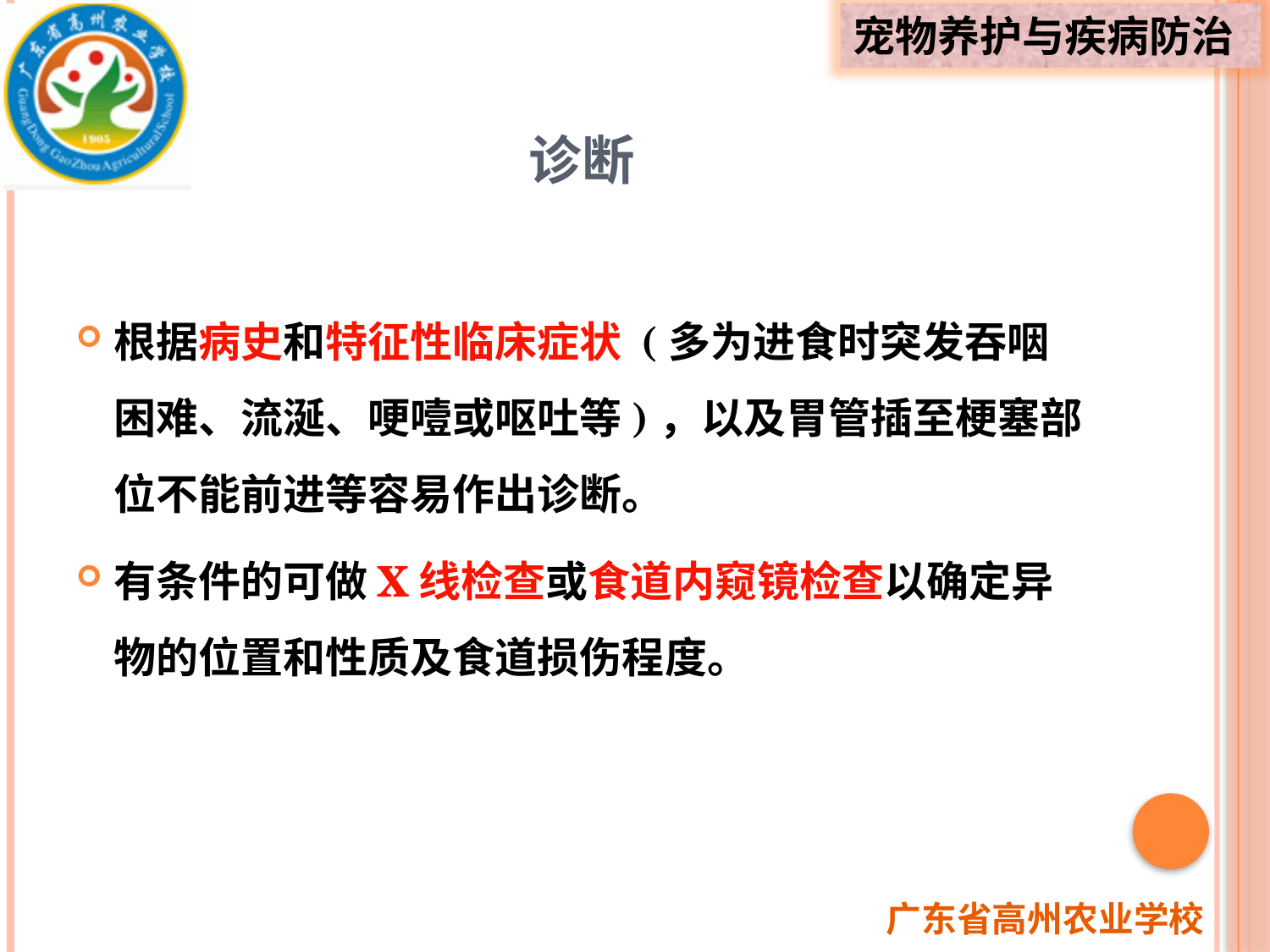

# 诊断

根据病史和特征性临床症状 (多为进食时突发吞咽困难、流涎、哽噎或呕吐等)，以及胃管插至梗塞部位不能前进等容易作出诊断。
有条件的可做X线检查或食道内窥镜检查以确定异物的位置和性质及食道损伤程度。